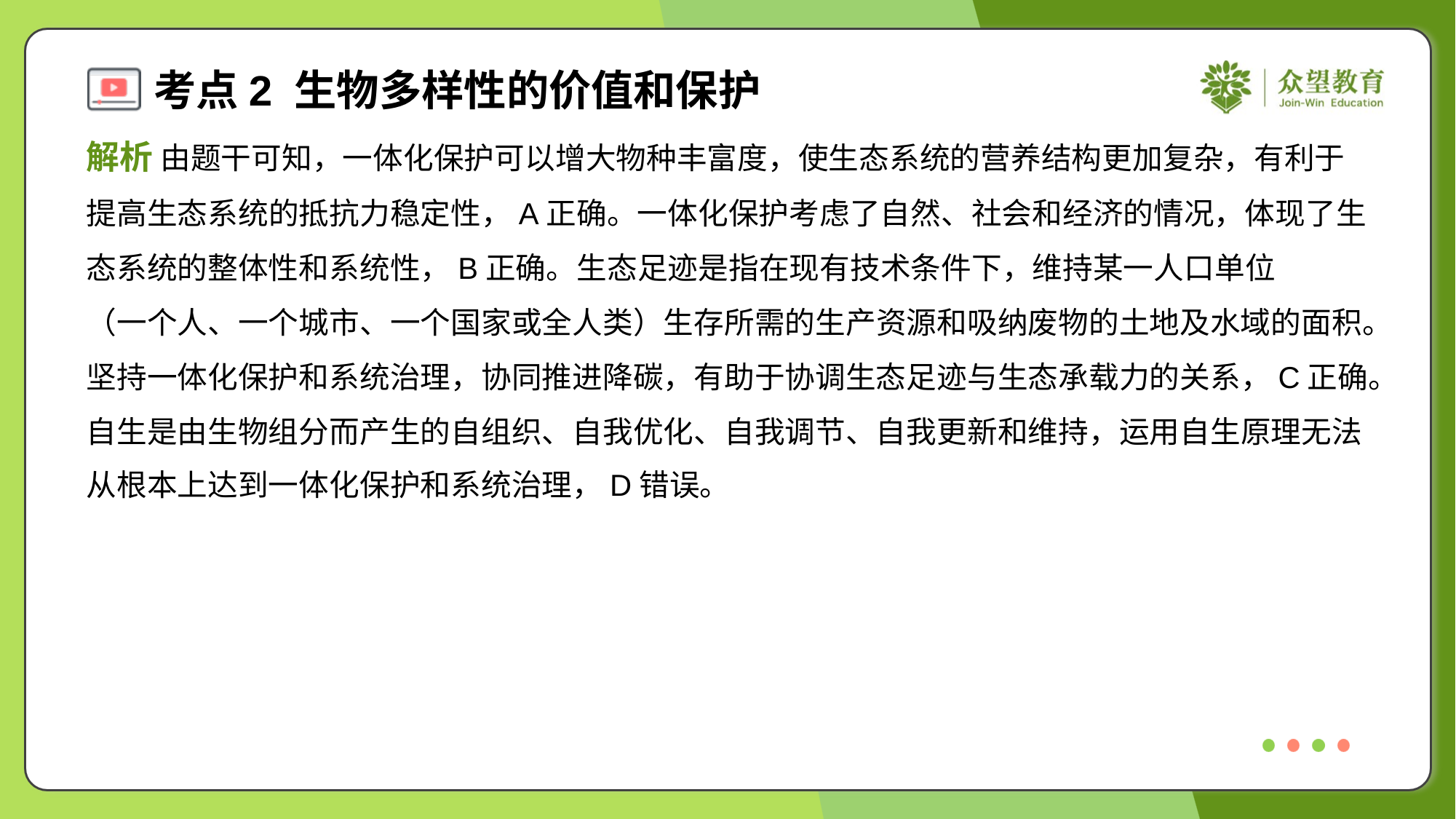

解析 由题干可知，一体化保护可以增大物种丰富度，使生态系统的营养结构更加复杂，有利于
提高生态系统的抵抗力稳定性，A正确。一体化保护考虑了自然、社会和经济的情况，体现了生
态系统的整体性和系统性，B正确。生态足迹是指在现有技术条件下，维持某一人口单位
（一个人、一个城市、一个国家或全人类）生存所需的生产资源和吸纳废物的土地及水域的面积。
坚持一体化保护和系统治理，协同推进降碳，有助于协调生态足迹与生态承载力的关系，C正确。
自生是由生物组分而产生的自组织、自我优化、自我调节、自我更新和维持，运用自生原理无法
从根本上达到一体化保护和系统治理，D错误。